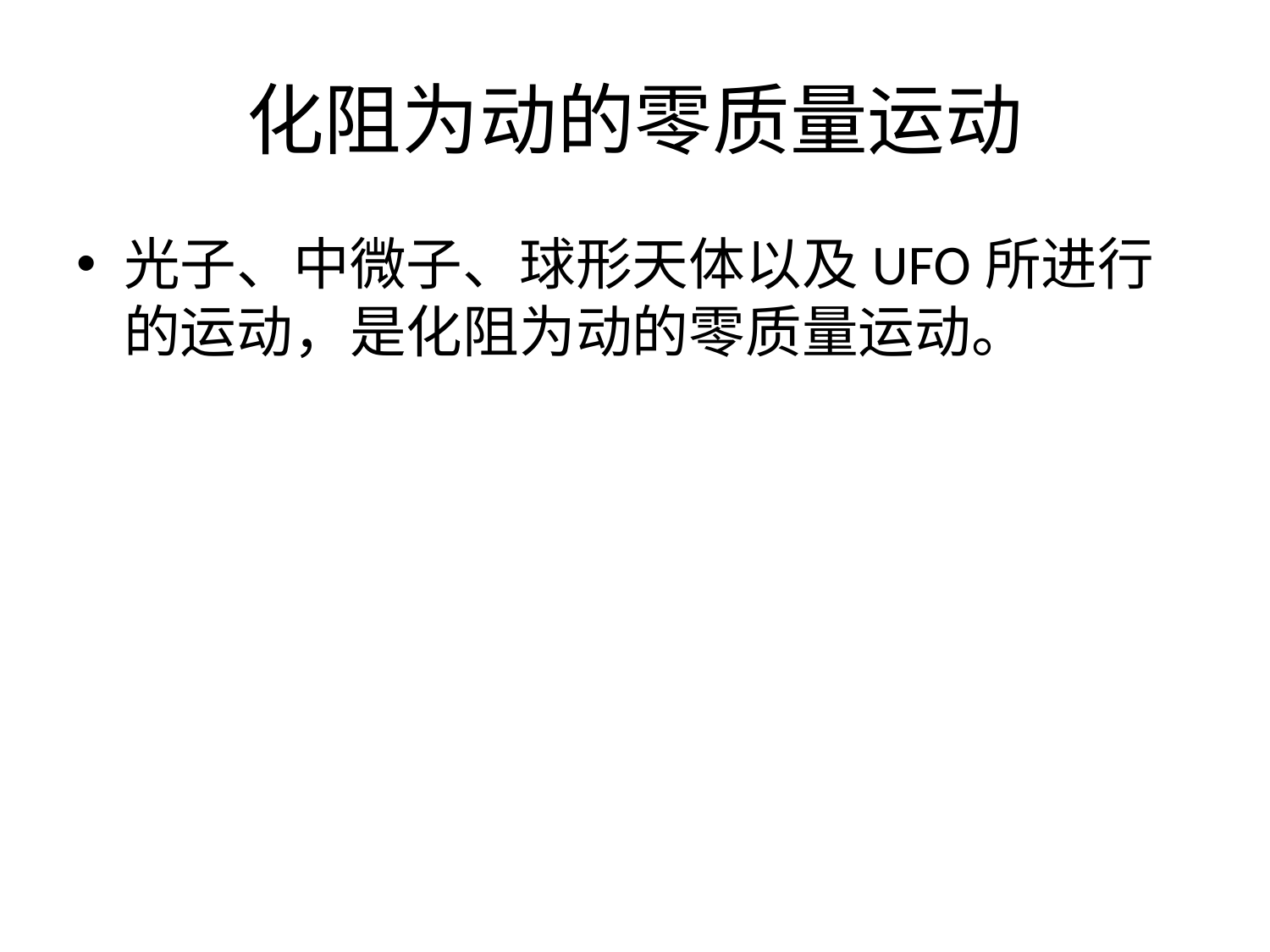

# 化阻为动的零质量运动
光子、中微子、球形天体以及UFO所进行的运动，是化阻为动的零质量运动。